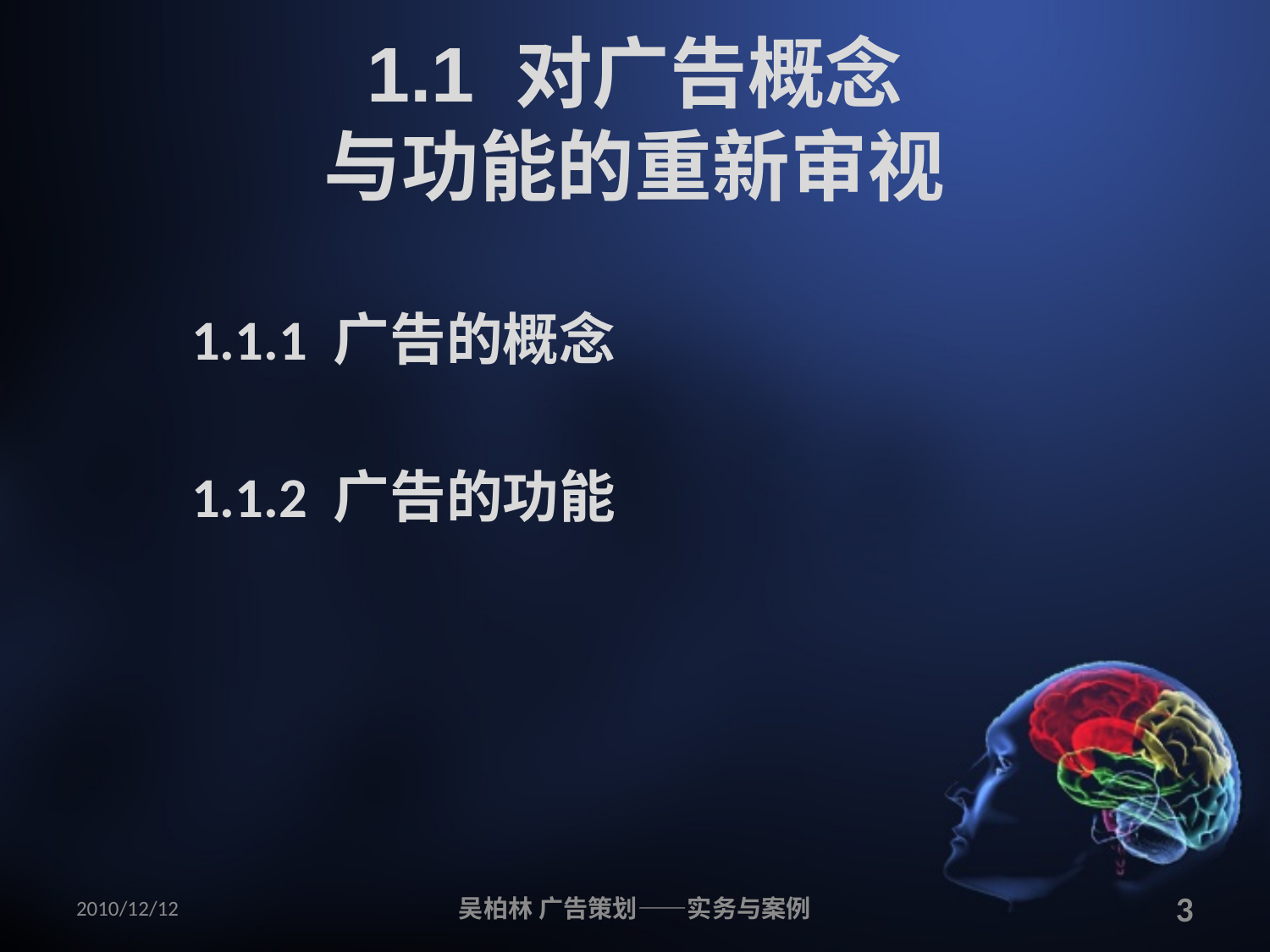

# 1.1 对广告概念 与功能的重新审视

1.1.1 广告的概念

1.1.2 广告的功能
2010/12/12
吴柏林 广告策划——实务与案例
3